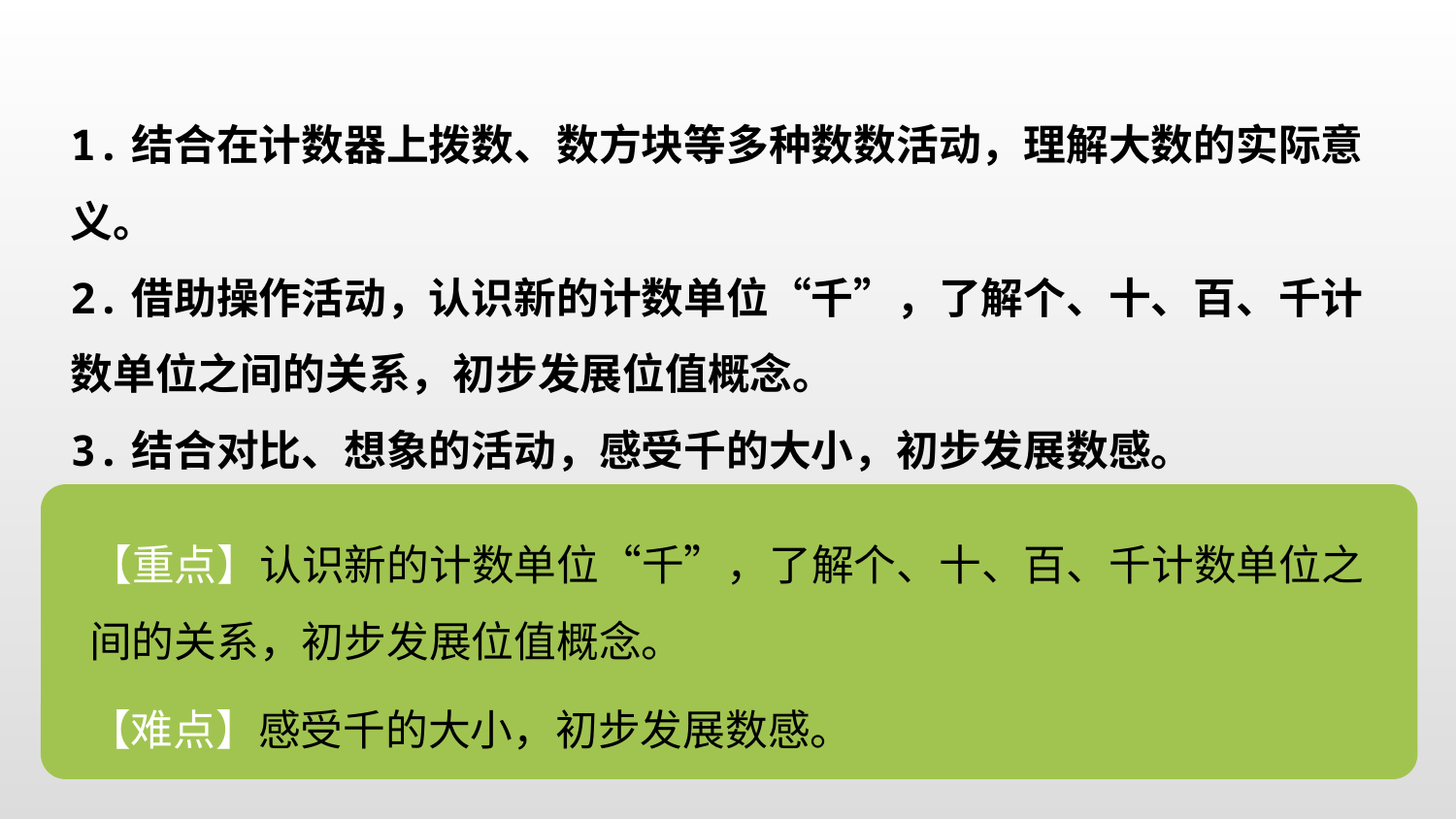

1.结合在计数器上拨数、数方块等多种数数活动，理解大数的实际意义。
2.借助操作活动，认识新的计数单位“千”，了解个、十、百、千计数单位之间的关系，初步发展位值概念。
3.结合对比、想象的活动，感受千的大小，初步发展数感。

【重点】认识新的计数单位“千”，了解个、十、百、千计数单位之间的关系，初步发展位值概念。
【难点】感受千的大小，初步发展数感。